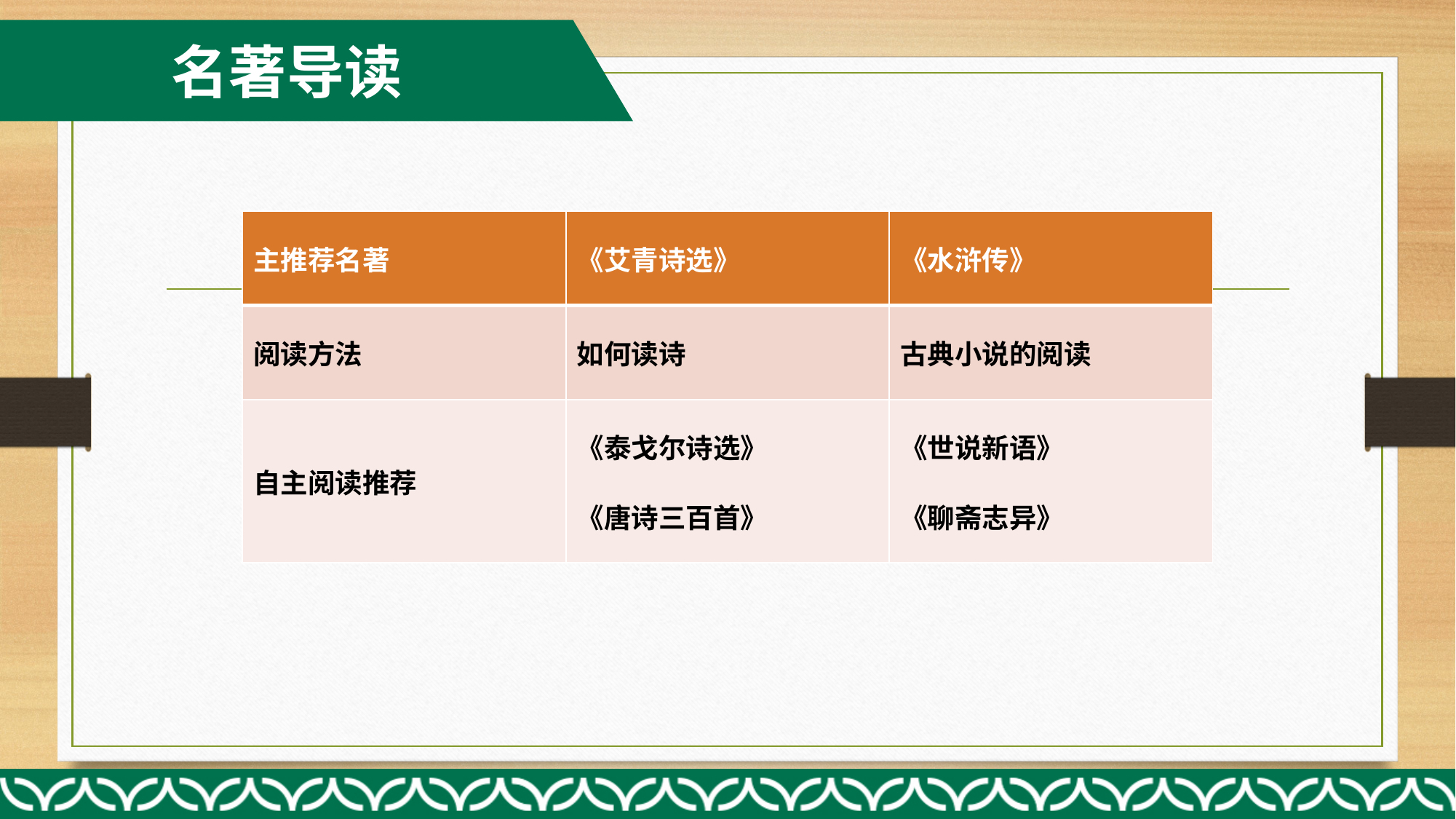

名著导读

| 主推荐名著 | 《艾青诗选》 | 《水浒传》 |
| --- | --- | --- |
| 阅读方法 | 如何读诗 | 古典小说的阅读 |
| 自主阅读推荐 | 《泰戈尔诗选》 《唐诗三百首》 | 《世说新语》 《聊斋志异》 |